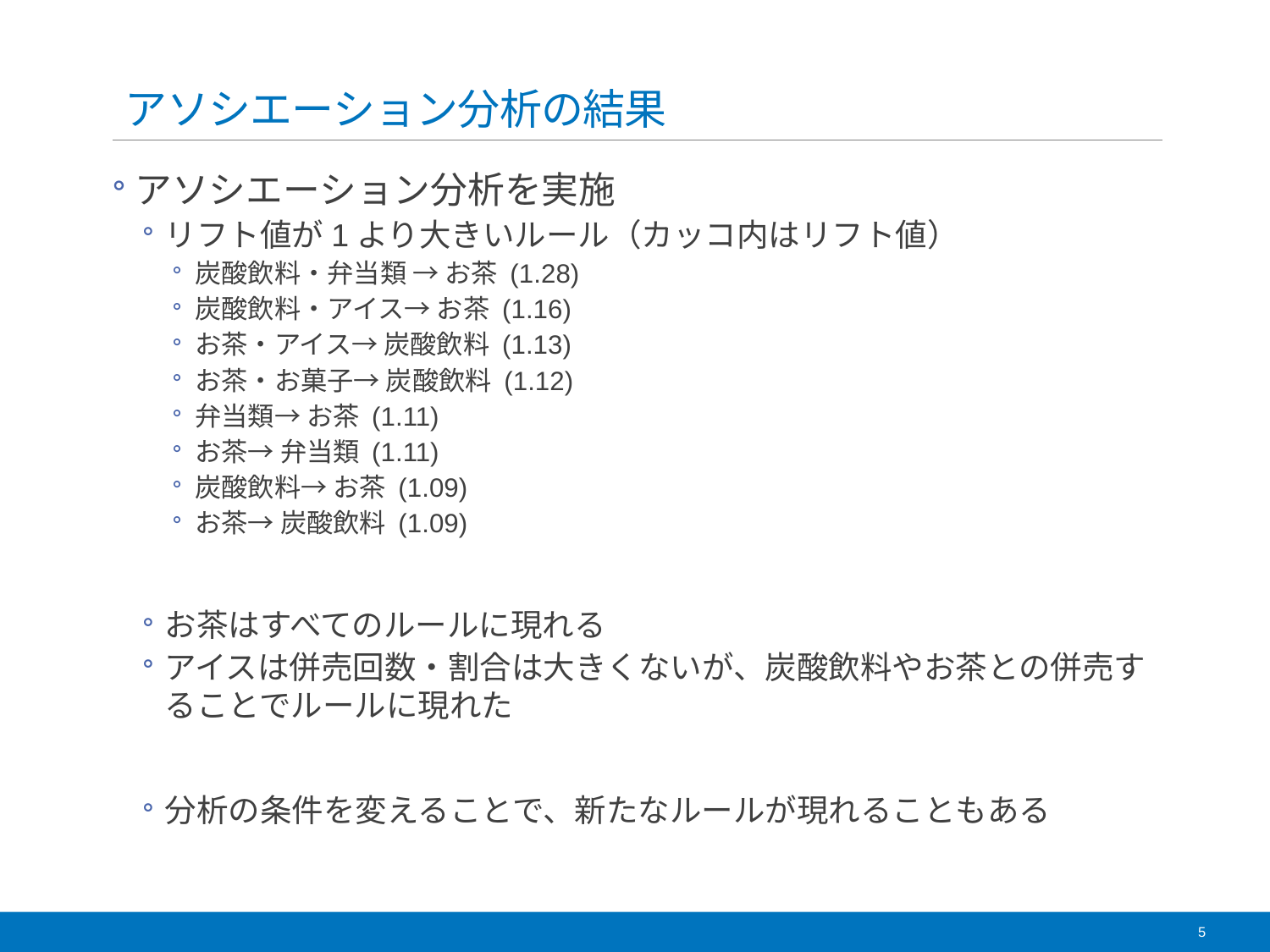

# アソシエーション分析の結果
アソシエーション分析を実施
リフト値が1より大きいルール（カッコ内はリフト値）
炭酸飲料・弁当類 → お茶 (1.28)
炭酸飲料・アイス→ お茶 (1.16)
お茶・アイス→ 炭酸飲料 (1.13)
お茶・お菓子→ 炭酸飲料 (1.12)
弁当類→ お茶 (1.11)
お茶→ 弁当類 (1.11)
炭酸飲料→ お茶 (1.09)
お茶→ 炭酸飲料 (1.09)

お茶はすべてのルールに現れる
アイスは併売回数・割合は大きくないが、炭酸飲料やお茶との併売することでルールに現れた

分析の条件を変えることで、新たなルールが現れることもある
5